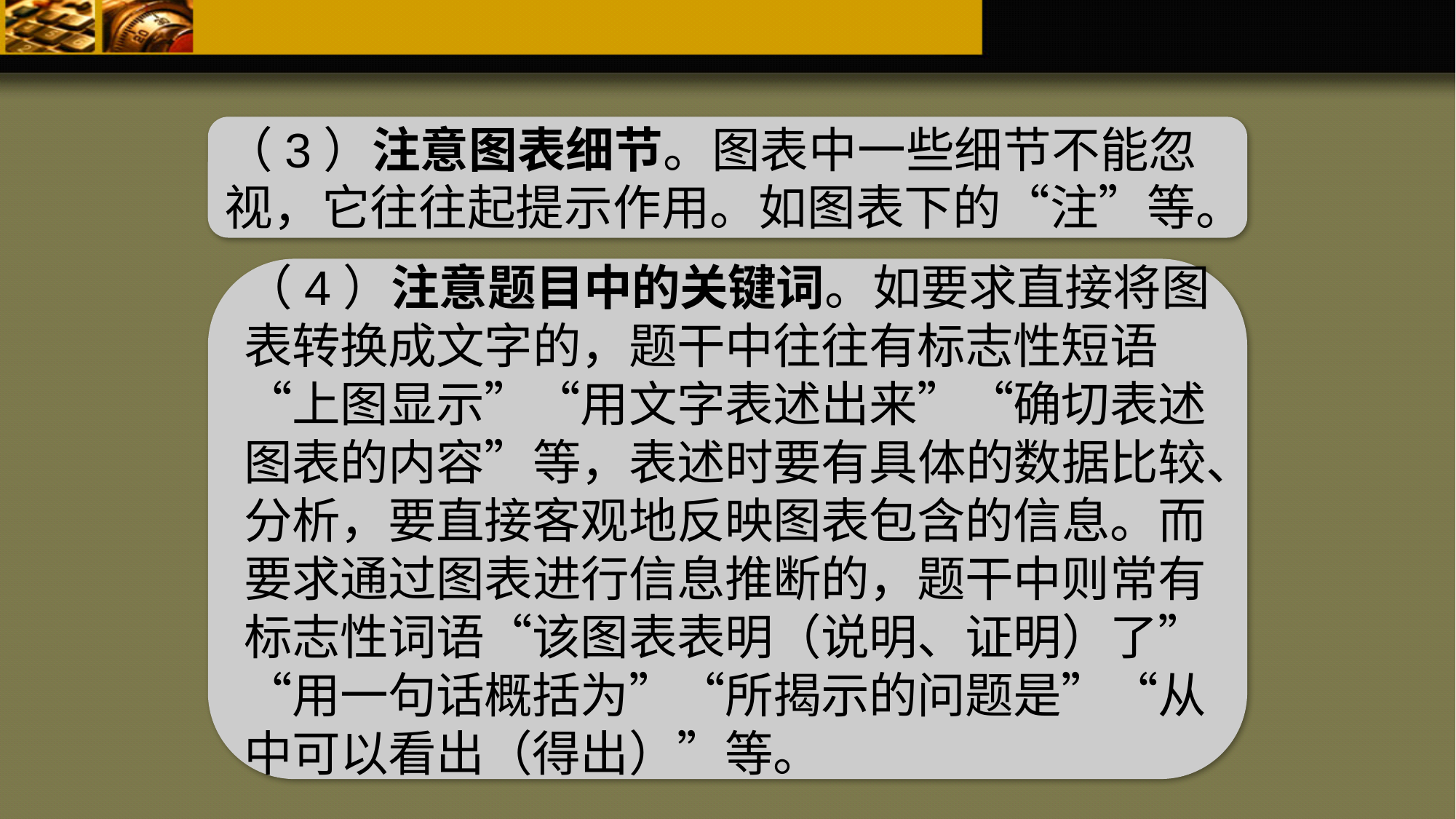

（3）注意图表细节。图表中一些细节不能忽视，它往往起提示作用。如图表下的“注”等。
（4）注意题目中的关键词。如要求直接将图表转换成文字的，题干中往往有标志性短语“上图显示”“用文字表述出来”“确切表述图表的内容”等，表述时要有具体的数据比较、分析，要直接客观地反映图表包含的信息。而要求通过图表进行信息推断的，题干中则常有标志性词语“该图表表明（说明、证明）了”“用一句话概括为”“所揭示的问题是”“从中可以看出（得出）”等。